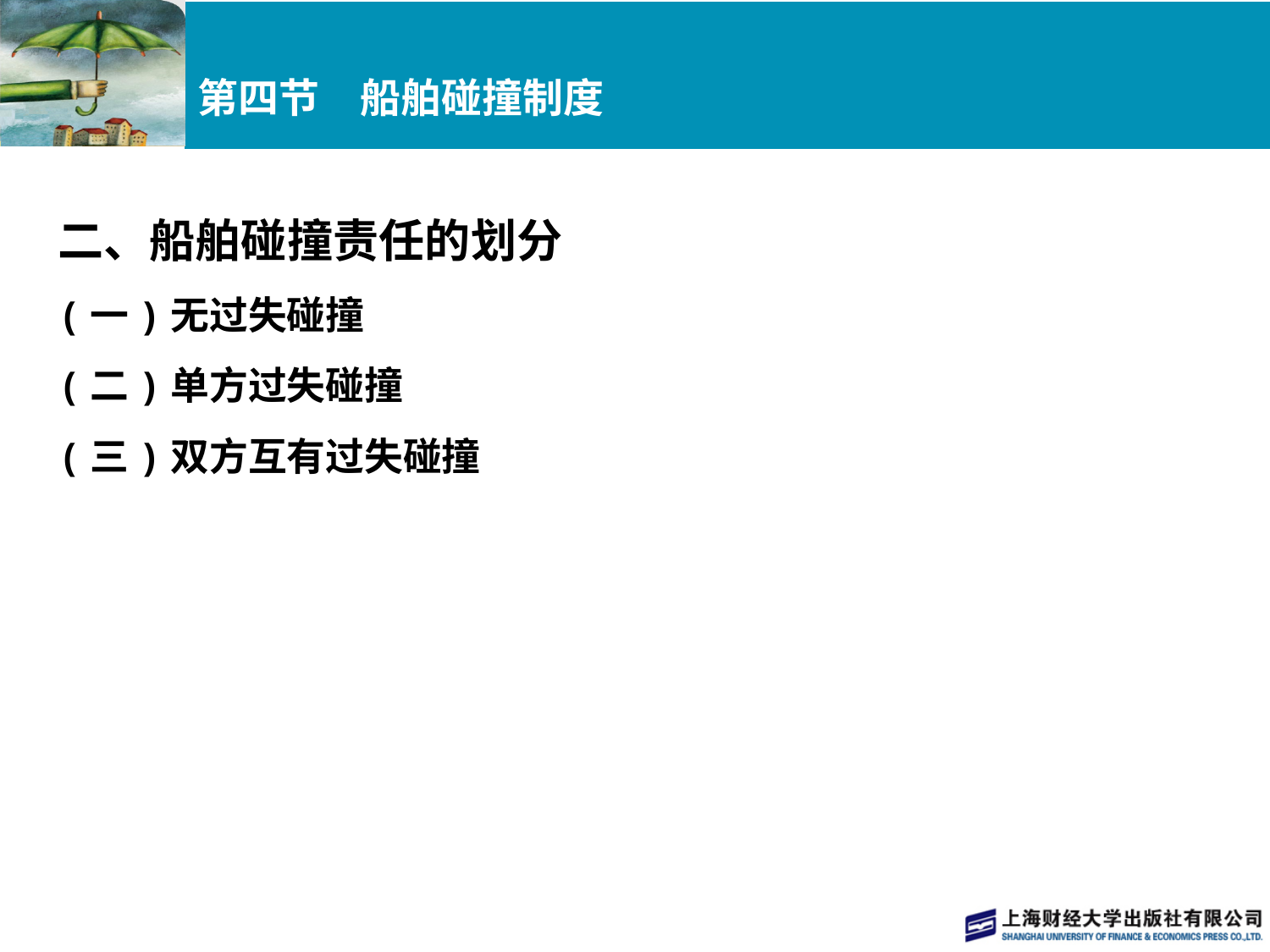

# 第四节　船舶碰撞制度
二、船舶碰撞责任的划分
(一)无过失碰撞
(二)单方过失碰撞
(三)双方互有过失碰撞